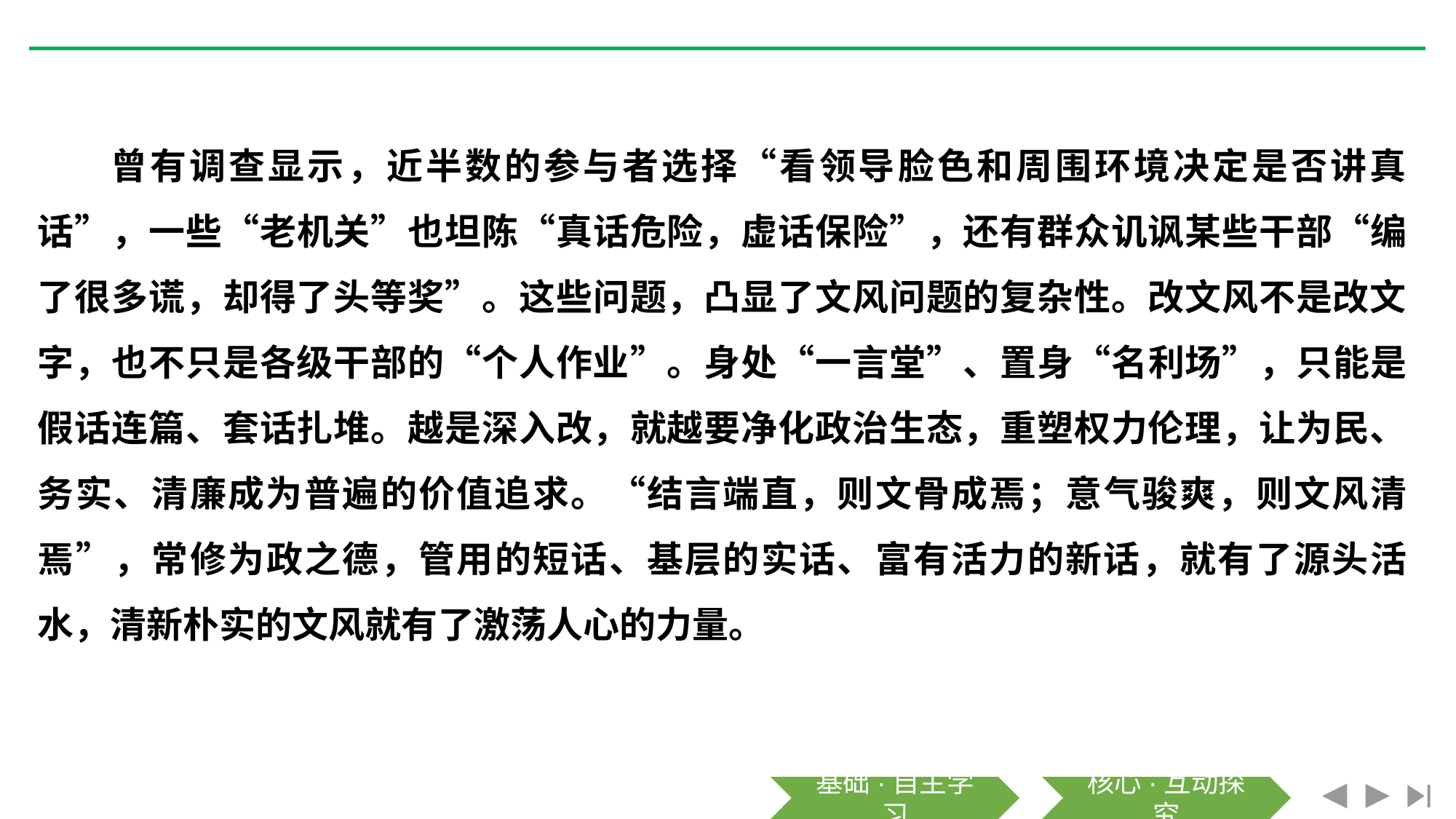

曾有调查显示，近半数的参与者选择“看领导脸色和周围环境决定是否讲真话”，一些“老机关”也坦陈“真话危险，虚话保险”，还有群众讥讽某些干部“编了很多谎，却得了头等奖”。这些问题，凸显了文风问题的复杂性。改文风不是改文字，也不只是各级干部的“个人作业”。身处“一言堂”、置身“名利场”，只能是假话连篇、套话扎堆。越是深入改，就越要净化政治生态，重塑权力伦理，让为民、务实、清廉成为普遍的价值追求。“结言端直，则文骨成焉；意气骏爽，则文风清焉”，常修为政之德，管用的短话、基层的实话、富有活力的新话，就有了源头活水，清新朴实的文风就有了激荡人心的力量。